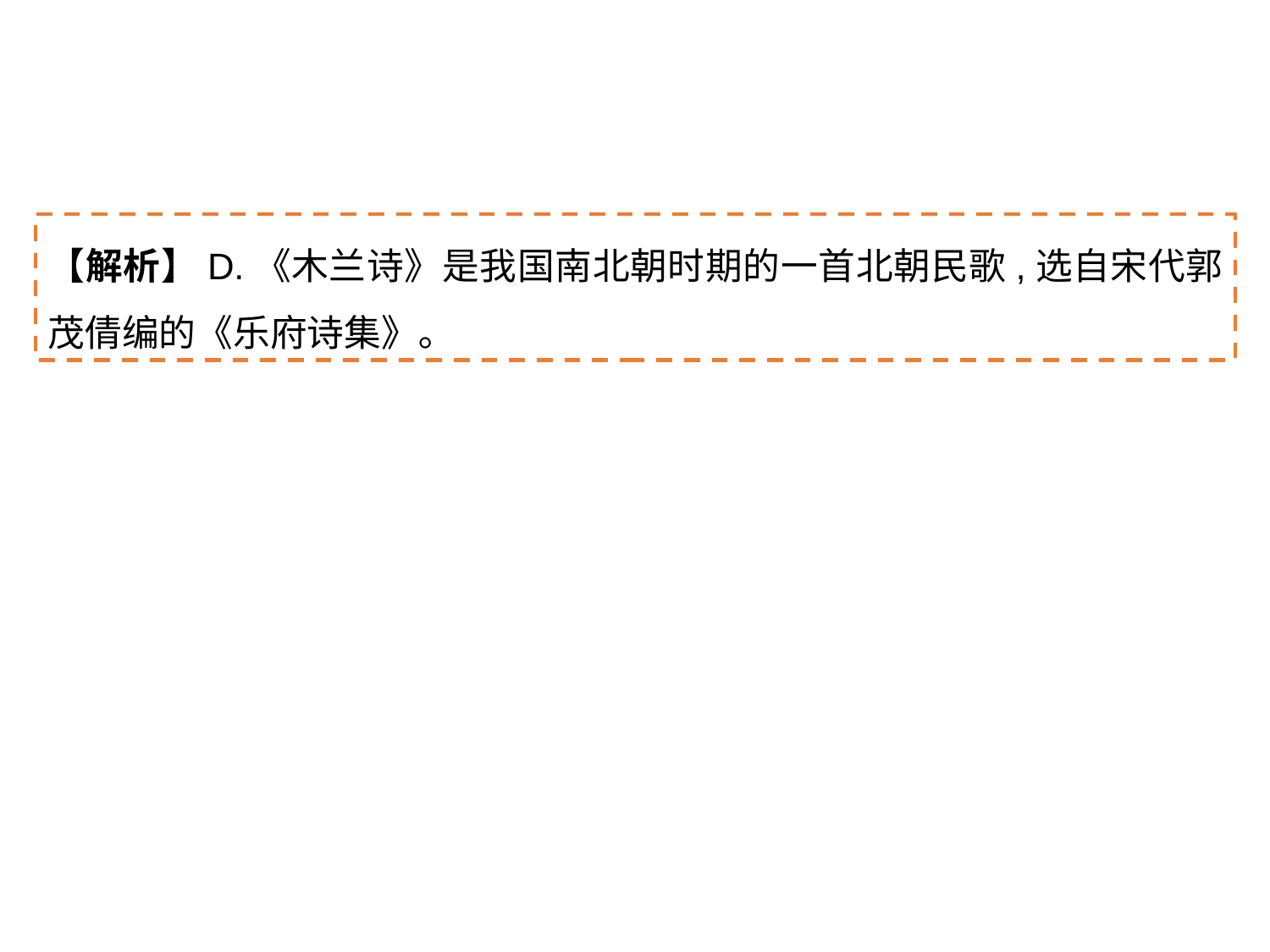

【解析】D.《木兰诗》是我国南北朝时期的一首北朝民歌,选自宋代郭茂倩编的《乐府诗集》｡